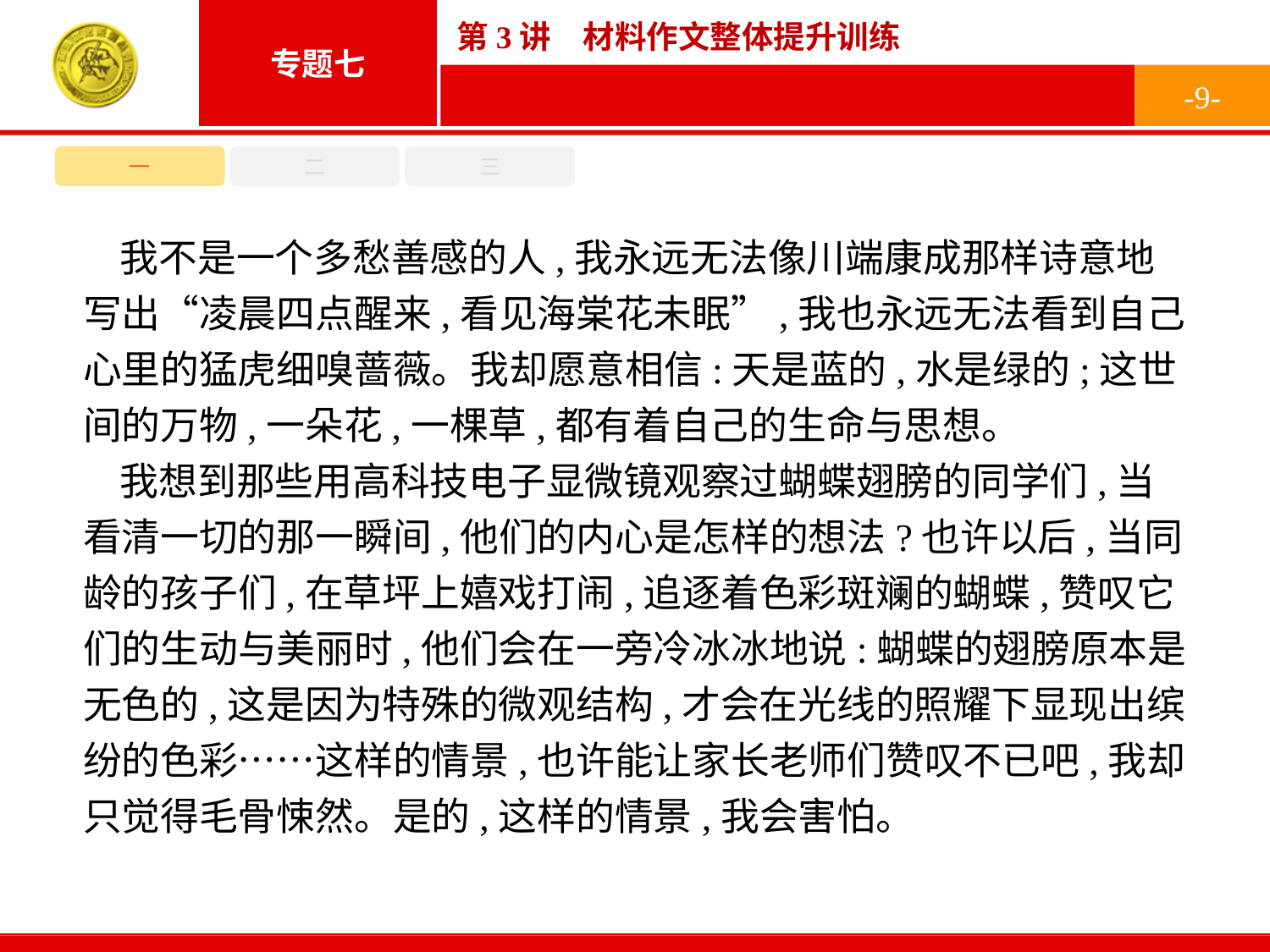

-9-
一
二
三
我不是一个多愁善感的人,我永远无法像川端康成那样诗意地写出“凌晨四点醒来,看见海棠花未眠”,我也永远无法看到自己心里的猛虎细嗅蔷薇。我却愿意相信:天是蓝的,水是绿的;这世间的万物,一朵花,一棵草,都有着自己的生命与思想。
我想到那些用高科技电子显微镜观察过蝴蝶翅膀的同学们,当看清一切的那一瞬间,他们的内心是怎样的想法?也许以后,当同龄的孩子们,在草坪上嬉戏打闹,追逐着色彩斑斓的蝴蝶,赞叹它们的生动与美丽时,他们会在一旁冷冰冰地说:蝴蝶的翅膀原本是无色的,这是因为特殊的微观结构,才会在光线的照耀下显现出缤纷的色彩……这样的情景,也许能让家长老师们赞叹不已吧,我却只觉得毛骨悚然。是的,这样的情景,我会害怕。